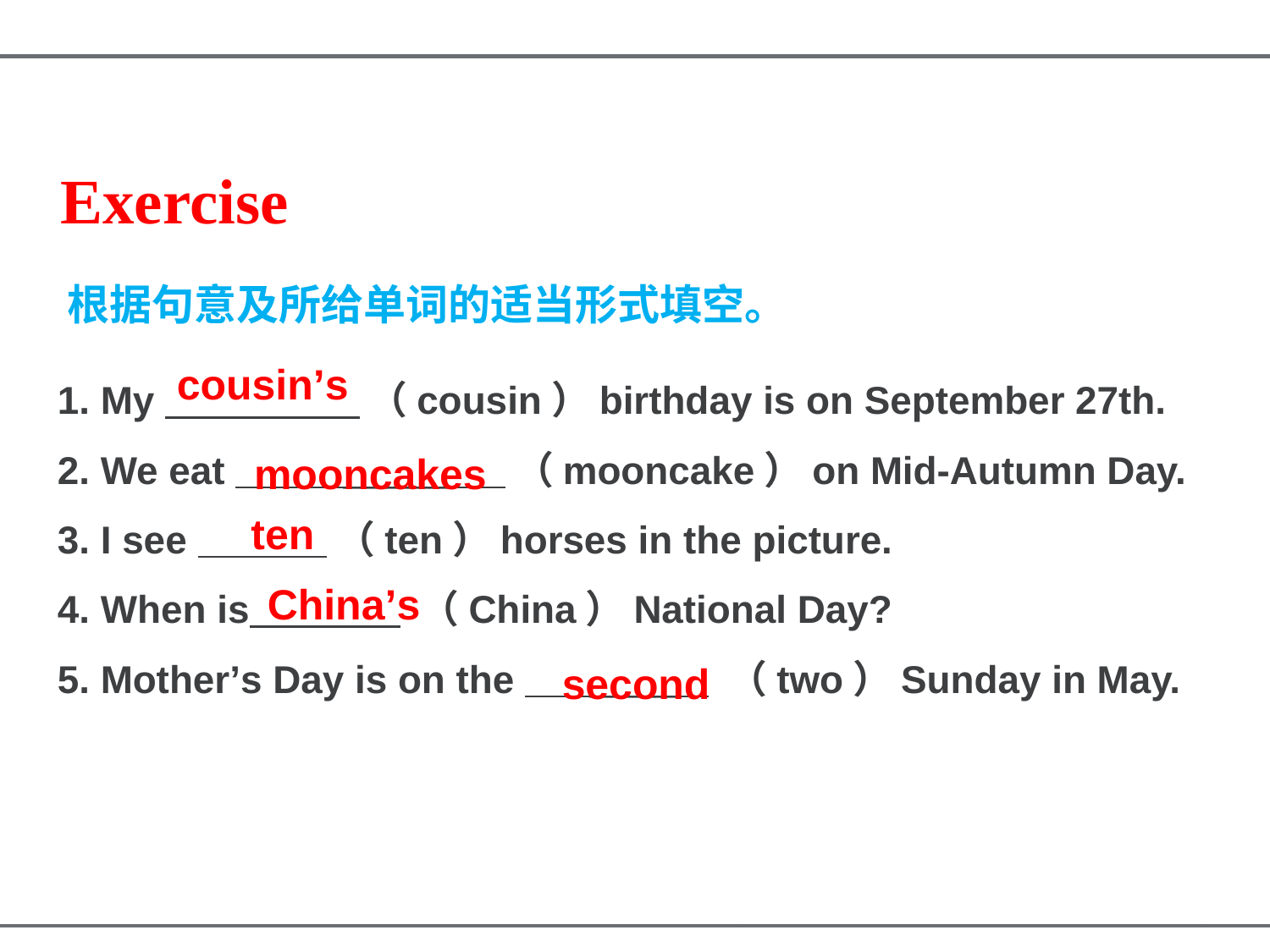

Exercise
根据句意及所给单词的适当形式填空。
cousin’s
1. My         ___    （cousin）birthday is on September 27th.
2. We eat           _____     （mooncake）on Mid-Autumn Day.
3. I see             （ten）horses in the picture.
4. When is               （China）National Day?
5. Mother’s Day is on the       ____    （two）Sunday in May.
mooncakes
ten
China’s
second